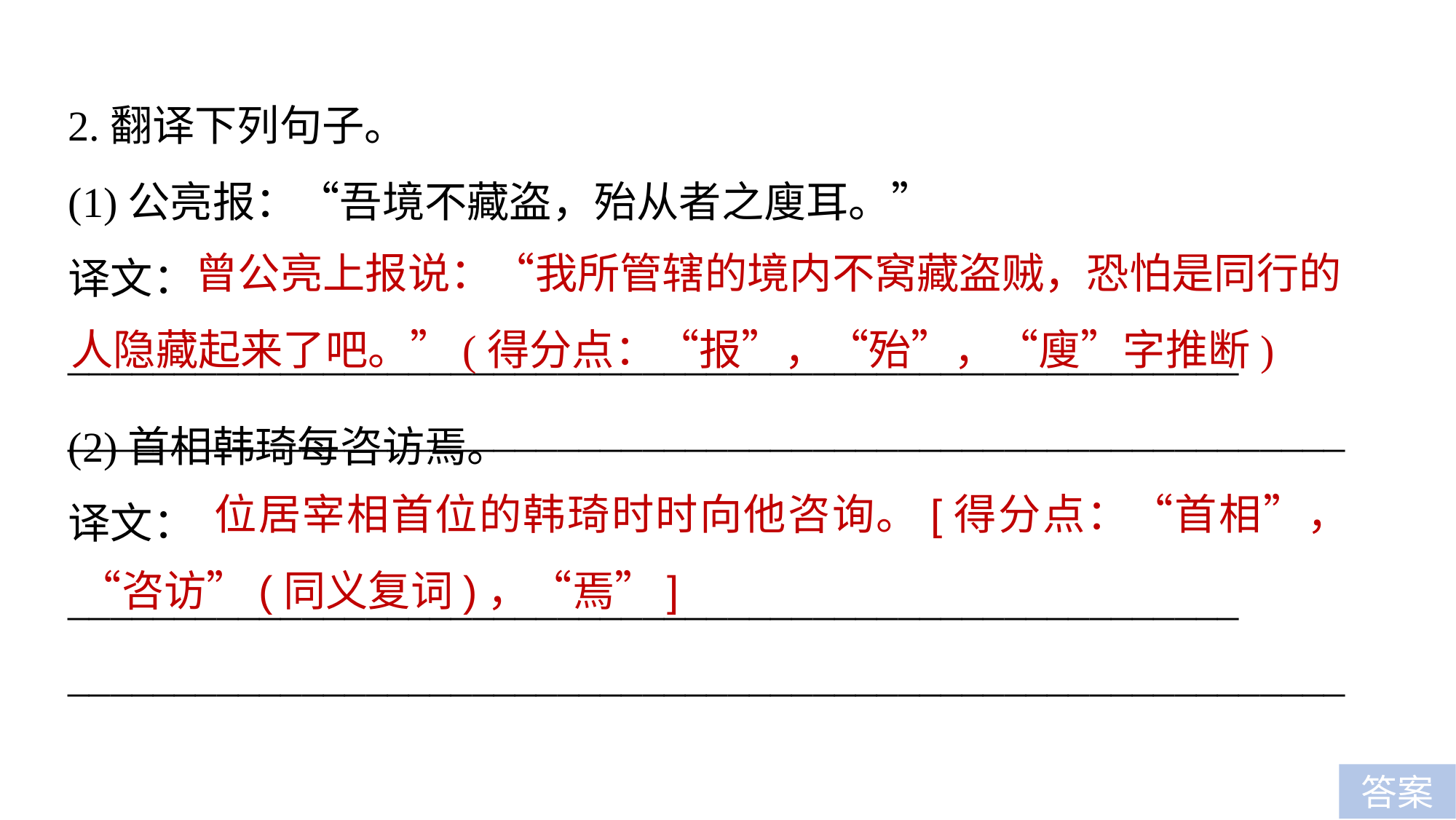

2.翻译下列句子。
(1)公亮报：“吾境不藏盗，殆从者之廋耳。”
译文：_______________________________________________________
____________________________________________________________
            曾公亮上报说：“我所管辖的境内不窝藏盗贼，恐怕是同行的人隐藏起来了吧。”(得分点：“报”，“殆”，“廋”字推断)
(2)首相韩琦每咨访焉。
译文：_______________________________________________________
____________________________________________________________
           位居宰相首位的韩琦时时向他咨询。[得分点：“首相”，“咨访”(同义复词)，“焉”]
答案